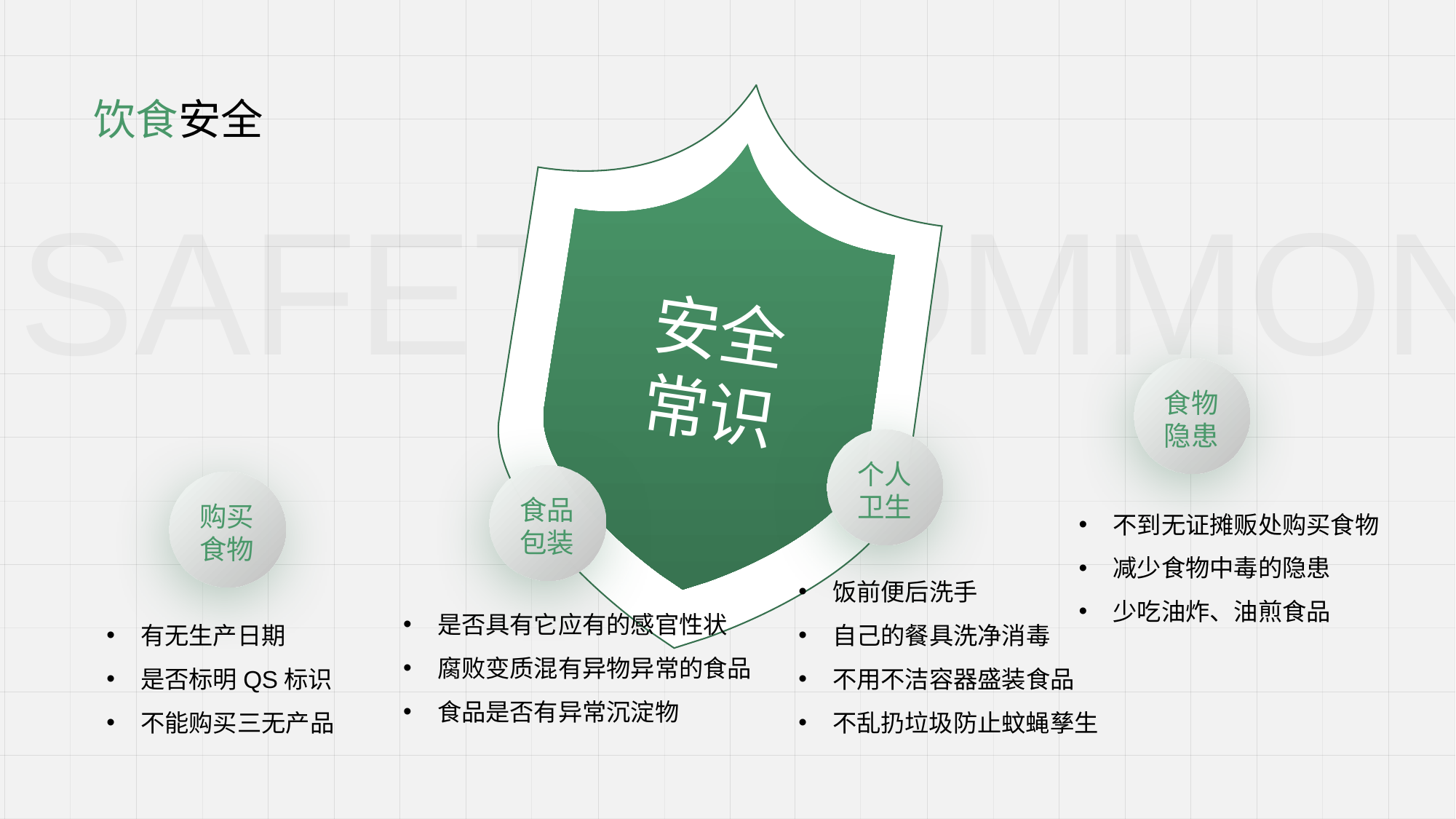

安全
常识
饮食安全
SAFETYCOMMON

食物
隐患

个人
卫生

食品
包装
不到无证摊贩处购买食物
减少食物中毒的隐患
少吃油炸、油煎食品
购买
食物
饭前便后洗手
自己的餐具洗净消毒
不用不洁容器盛装食品
不乱扔垃圾防止蚊蝇孳生
是否具有它应有的感官性状
腐败变质混有异物异常的食品
食品是否有异常沉淀物
有无生产日期
是否标明QS标识
不能购买三无产品